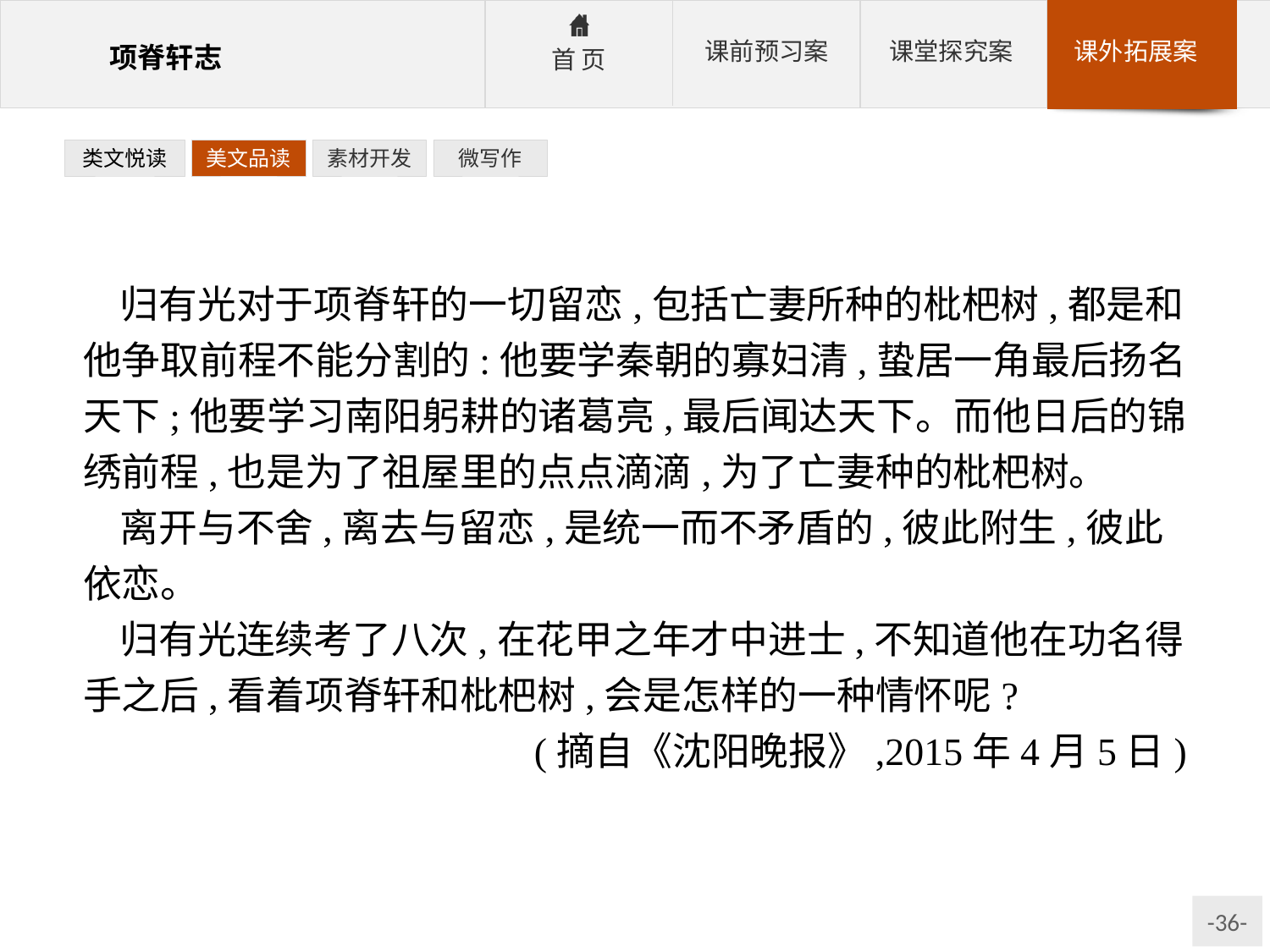

类文悦读
美文品读
素材开发
微写作
归有光对于项脊轩的一切留恋,包括亡妻所种的枇杷树,都是和他争取前程不能分割的:他要学秦朝的寡妇清,蛰居一角最后扬名天下;他要学习南阳躬耕的诸葛亮,最后闻达天下。而他日后的锦绣前程,也是为了祖屋里的点点滴滴,为了亡妻种的枇杷树。
离开与不舍,离去与留恋,是统一而不矛盾的,彼此附生,彼此依恋。
归有光连续考了八次,在花甲之年才中进士,不知道他在功名得手之后,看着项脊轩和枇杷树,会是怎样的一种情怀呢?
(摘自《沈阳晚报》,2015年4月5日)